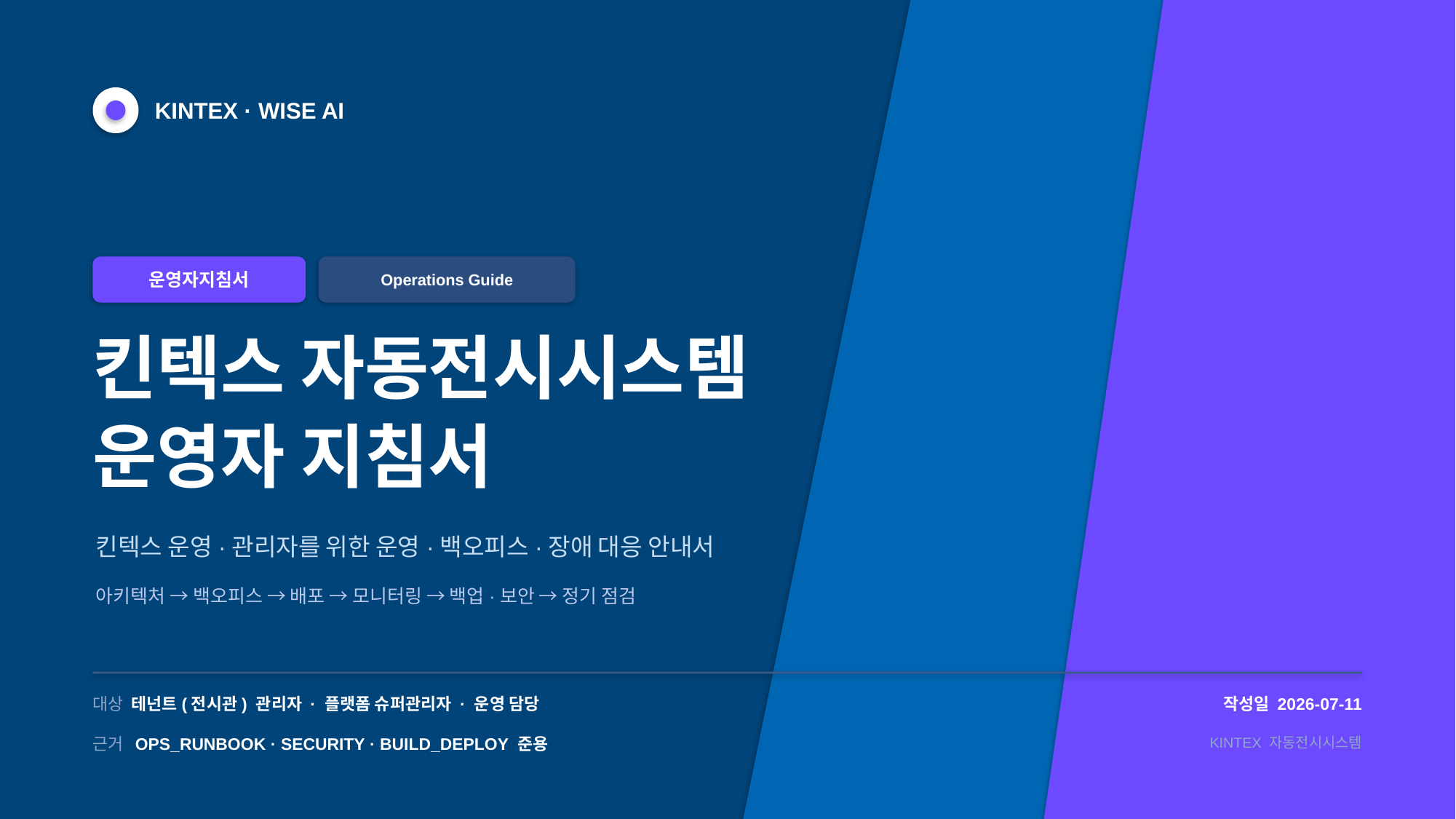

KINTEX · WISE AI

운영자지침서

Operations Guide
킨텍스 자동전시시스템
운영자 지침서
킨텍스 운영·관리자를 위한 운영·백오피스·장애 대응 안내서
아키텍처 → 백오피스 → 배포 → 모니터링 → 백업·보안 → 정기 점검

대상  테넌트(전시관) 관리자 · 플랫폼 슈퍼관리자 · 운영 담당
작성일 2026-07-11
근거  OPS_RUNBOOK · SECURITY · BUILD_DEPLOY 준용
KINTEX 자동전시시스템